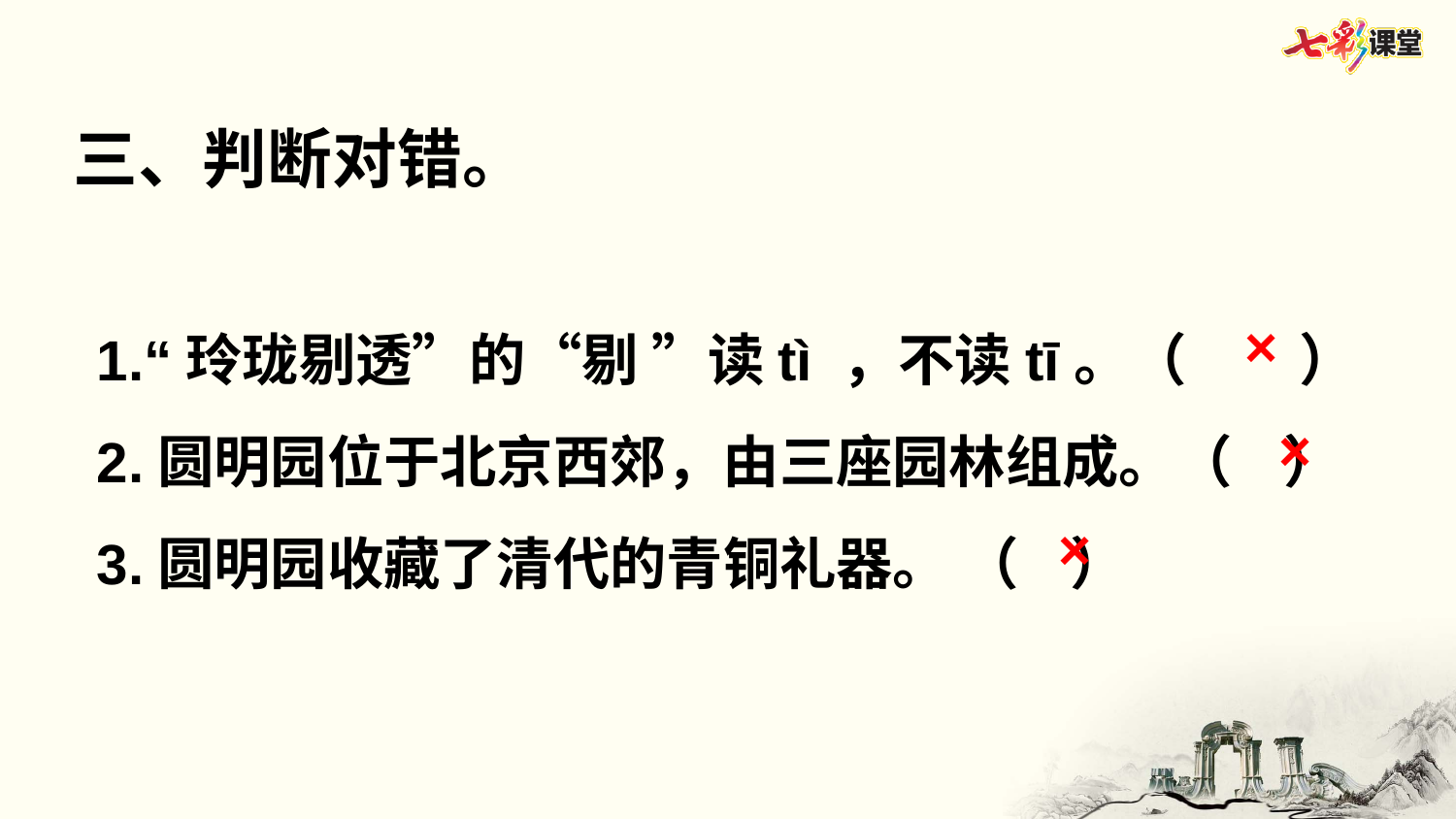

三、判断对错。
1.“玲珑剔透”的“剔 ”读tì ，不读tī。（　　）
2.圆明园位于北京西郊，由三座园林组成。（    ）
3.圆明园收藏了清代的青铜礼器。 （    ）
×
×
×